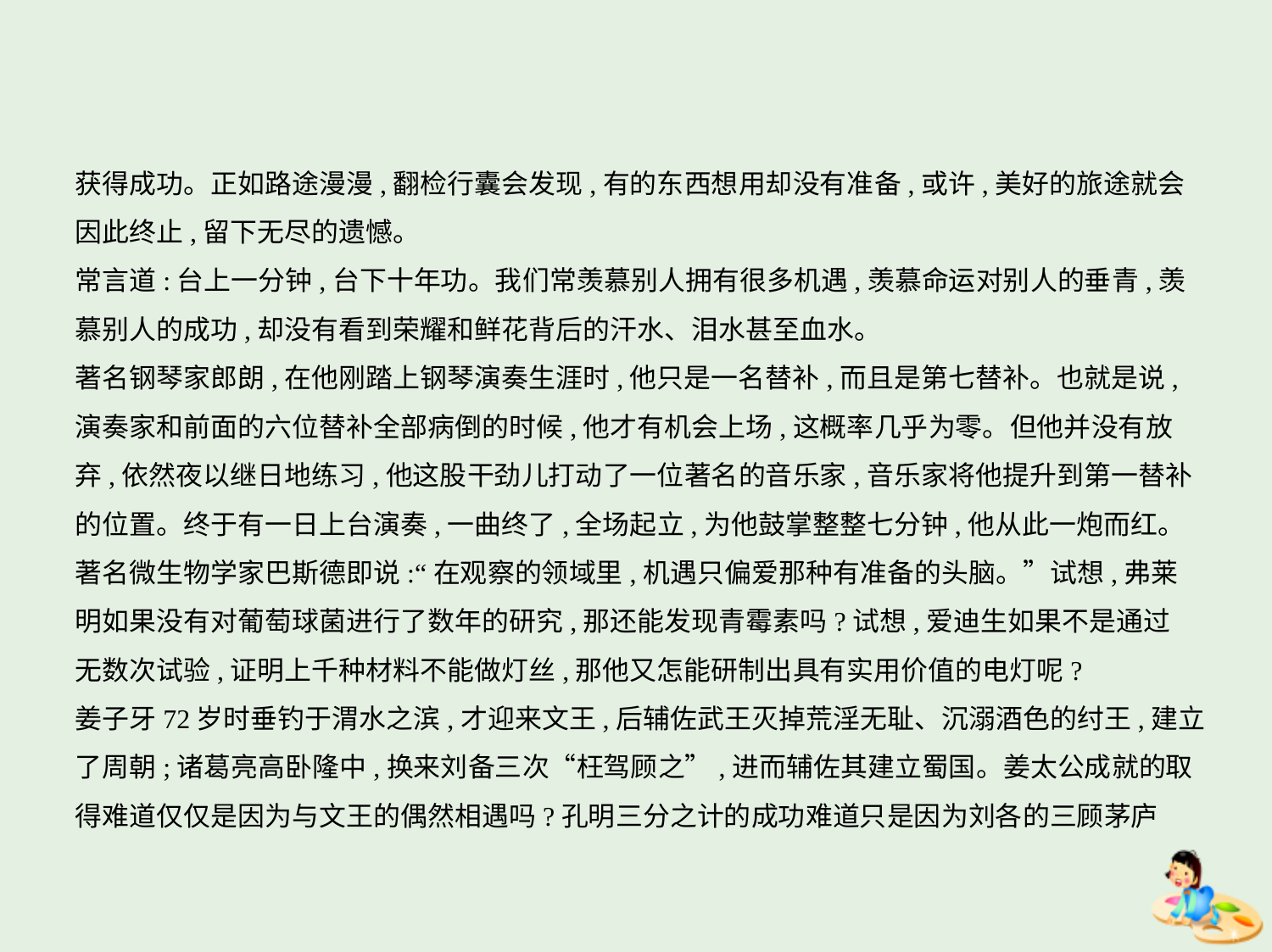

获得成功。正如路途漫漫,翻检行囊会发现,有的东西想用却没有准备,或许,美好的旅途就会
因此终止,留下无尽的遗憾。
常言道:台上一分钟,台下十年功。我们常羡慕别人拥有很多机遇,羡慕命运对别人的垂青,羡
慕别人的成功,却没有看到荣耀和鲜花背后的汗水、泪水甚至血水。
著名钢琴家郎朗,在他刚踏上钢琴演奏生涯时,他只是一名替补,而且是第七替补。也就是说,
演奏家和前面的六位替补全部病倒的时候,他才有机会上场,这概率几乎为零。但他并没有放
弃,依然夜以继日地练习,他这股干劲儿打动了一位著名的音乐家,音乐家将他提升到第一替补
的位置。终于有一日上台演奏,一曲终了,全场起立,为他鼓掌整整七分钟,他从此一炮而红。
著名微生物学家巴斯德即说:“在观察的领域里,机遇只偏爱那种有准备的头脑。”试想,弗莱
明如果没有对葡萄球菌进行了数年的研究,那还能发现青霉素吗?试想,爱迪生如果不是通过
无数次试验,证明上千种材料不能做灯丝,那他又怎能研制出具有实用价值的电灯呢?
姜子牙72岁时垂钓于渭水之滨,才迎来文王,后辅佐武王灭掉荒淫无耻、沉溺酒色的纣王,建立
了周朝;诸葛亮高卧隆中,换来刘备三次“枉驾顾之”,进而辅佐其建立蜀国。姜太公成就的取
得难道仅仅是因为与文王的偶然相遇吗?孔明三分之计的成功难道只是因为刘各的三顾茅庐